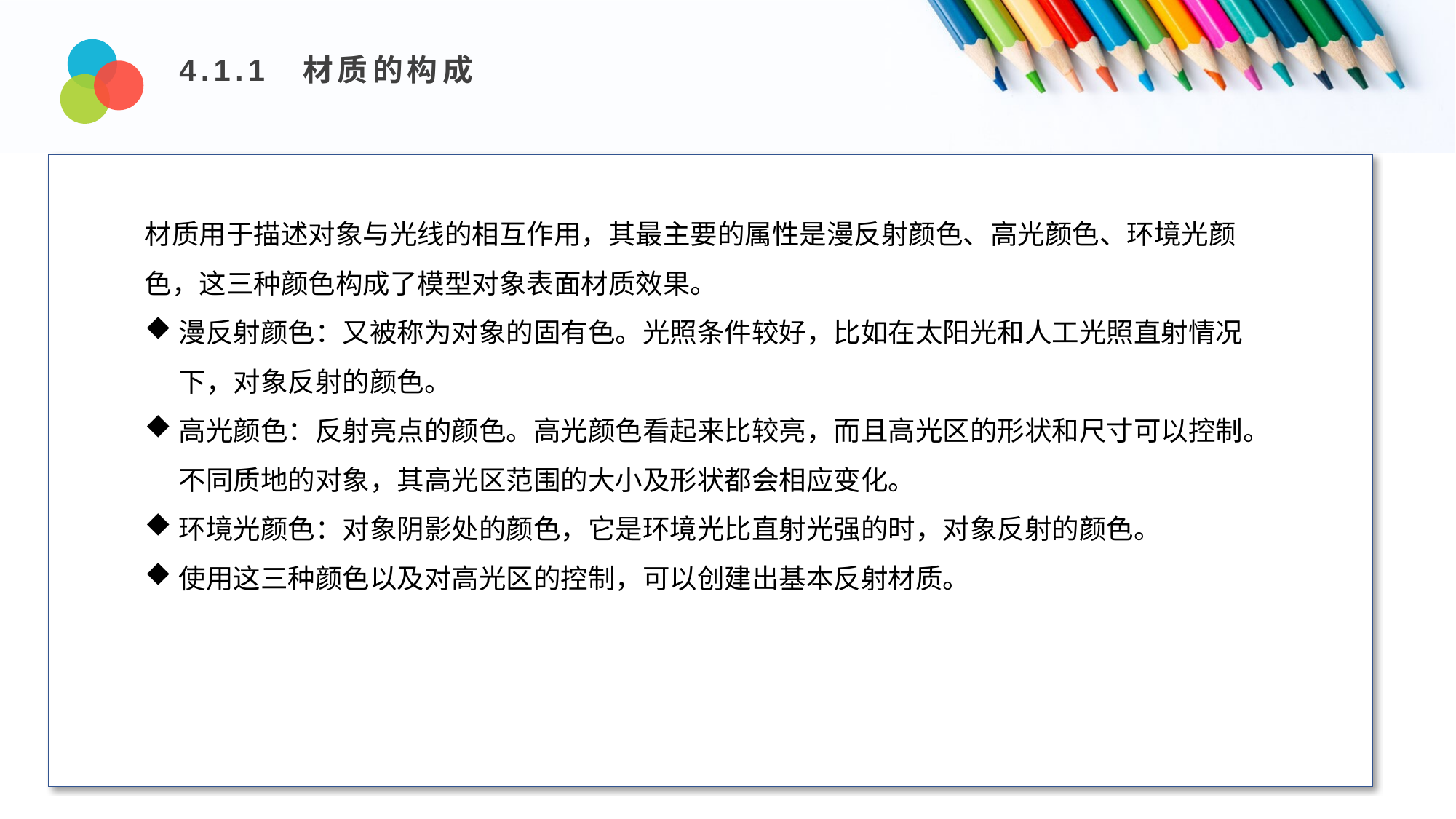

4.1.1  材质的构成
Design and Production
材质用于描述对象与光线的相互作用，其最主要的属性是漫反射颜色、高光颜色、环境光颜色，这三种颜色构成了模型对象表面材质效果。
漫反射颜色：又被称为对象的固有色。光照条件较好，比如在太阳光和人工光照直射情况下，对象反射的颜色。
高光颜色：反射亮点的颜色。高光颜色看起来比较亮，而且高光区的形状和尺寸可以控制。不同质地的对象，其高光区范围的大小及形状都会相应变化。
环境光颜色：对象阴影处的颜色，它是环境光比直射光强的时，对象反射的颜色。
使用这三种颜色以及对高光区的控制，可以创建出基本反射材质。